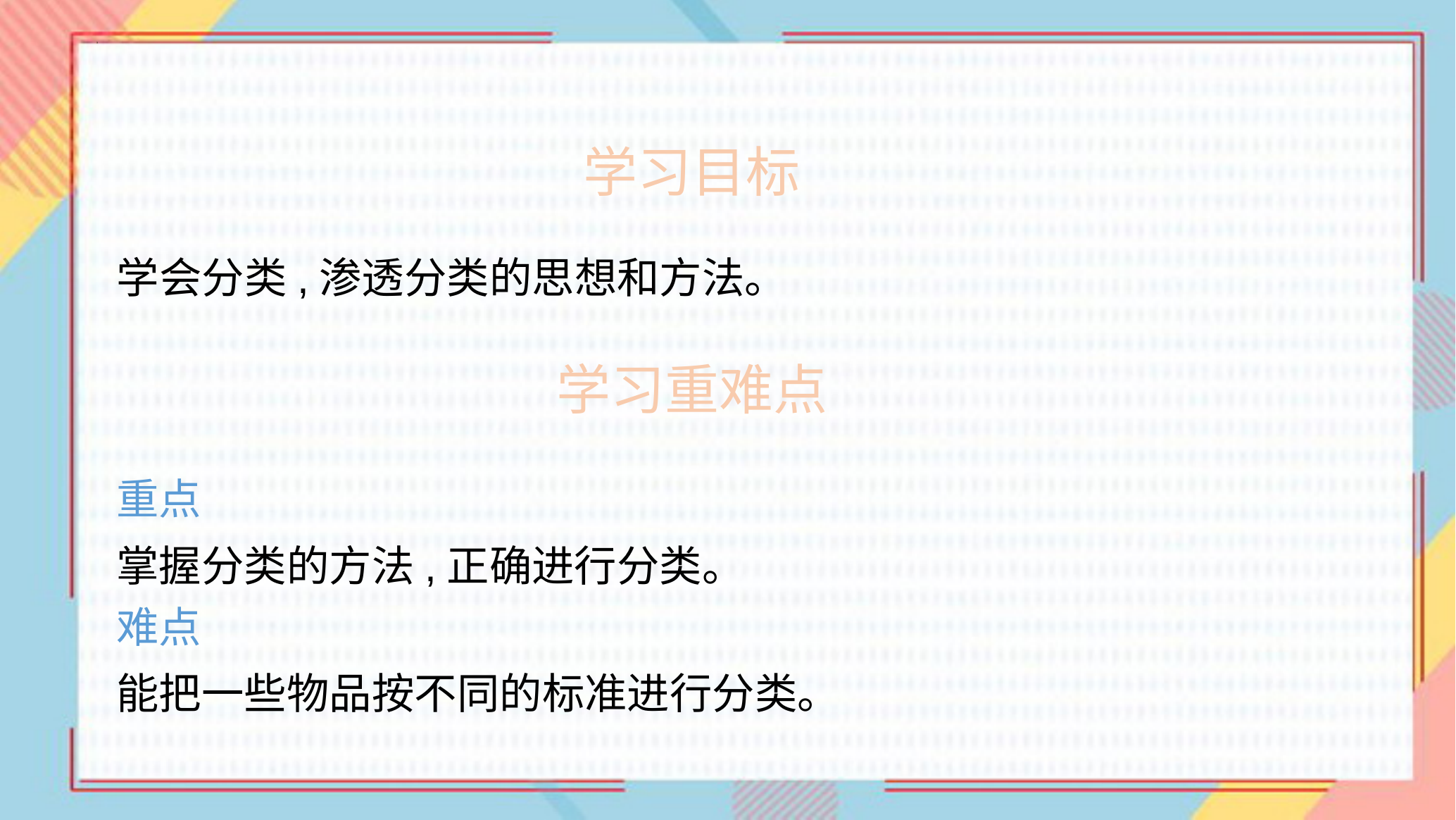

学习目标
学会分类,渗透分类的思想和方法。
学习重难点
重点
掌握分类的方法,正确进行分类。
难点
能把一些物品按不同的标准进行分类。